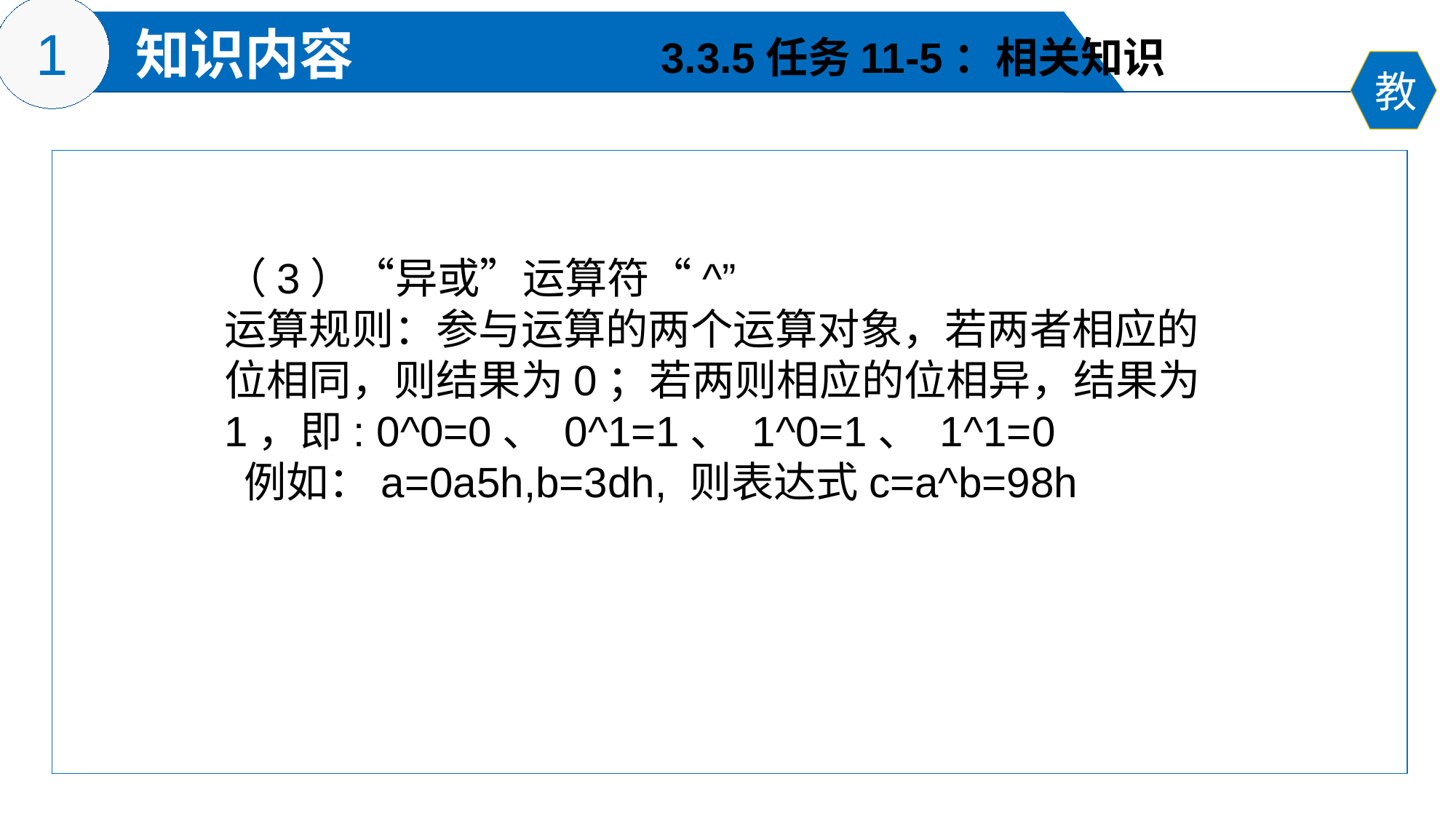

3.3.5任务11-5：相关知识
（3）“异或”运算符“^”
运算规则：参与运算的两个运算对象，若两者相应的位相同，则结果为0；若两则相应的位相异，结果为1，即: 0^0=0、 0^1=1、 1^0=1、 1^1=0
 例如：a=0a5h,b=3dh, 则表达式c=a^b=98h